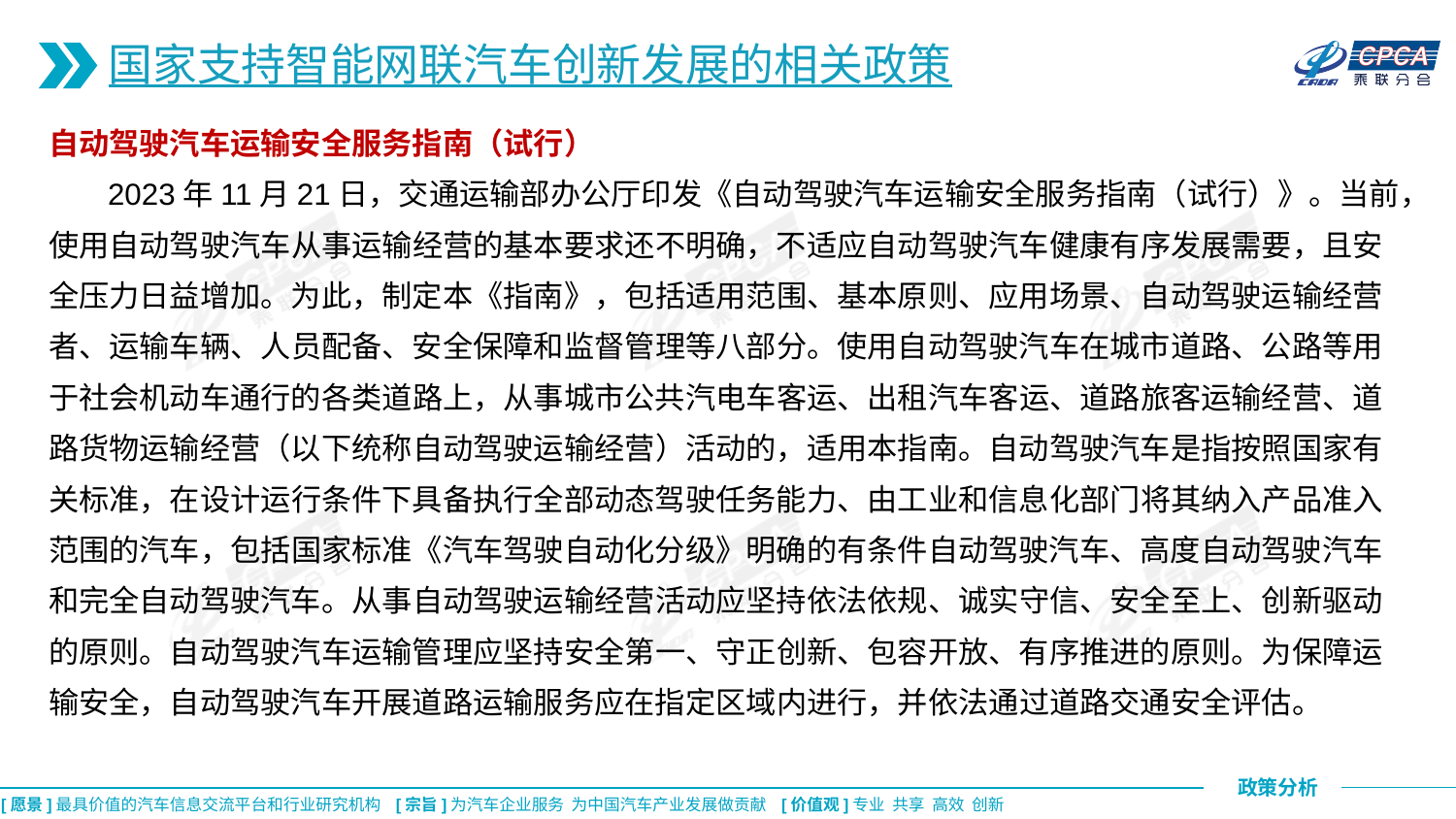

国家支持智能网联汽车创新发展的相关政策
自动驾驶汽车运输安全服务指南（试行）
       2023年11月21日，交通运输部办公厅印发《自动驾驶汽车运输安全服务指南（试行）》。当前，使用自动驾驶汽车从事运输经营的基本要求还不明确，不适应自动驾驶汽车健康有序发展需要，且安全压力日益增加。为此，制定本《指南》，包括适用范围、基本原则、应用场景、自动驾驶运输经营者、运输车辆、人员配备、安全保障和监督管理等八部分。使用自动驾驶汽车在城市道路、公路等用于社会机动车通行的各类道路上，从事城市公共汽电车客运、出租汽车客运、道路旅客运输经营、道路货物运输经营（以下统称自动驾驶运输经营）活动的，适用本指南。自动驾驶汽车是指按照国家有关标准，在设计运行条件下具备执行全部动态驾驶任务能力、由工业和信息化部门将其纳入产品准入范围的汽车，包括国家标准《汽车驾驶自动化分级》明确的有条件自动驾驶汽车、高度自动驾驶汽车和完全自动驾驶汽车。从事自动驾驶运输经营活动应坚持依法依规、诚实守信、安全至上、创新驱动的原则。自动驾驶汽车运输管理应坚持安全第一、守正创新、包容开放、有序推进的原则。为保障运输安全，自动驾驶汽车开展道路运输服务应在指定区域内进行，并依法通过道路交通安全评估。